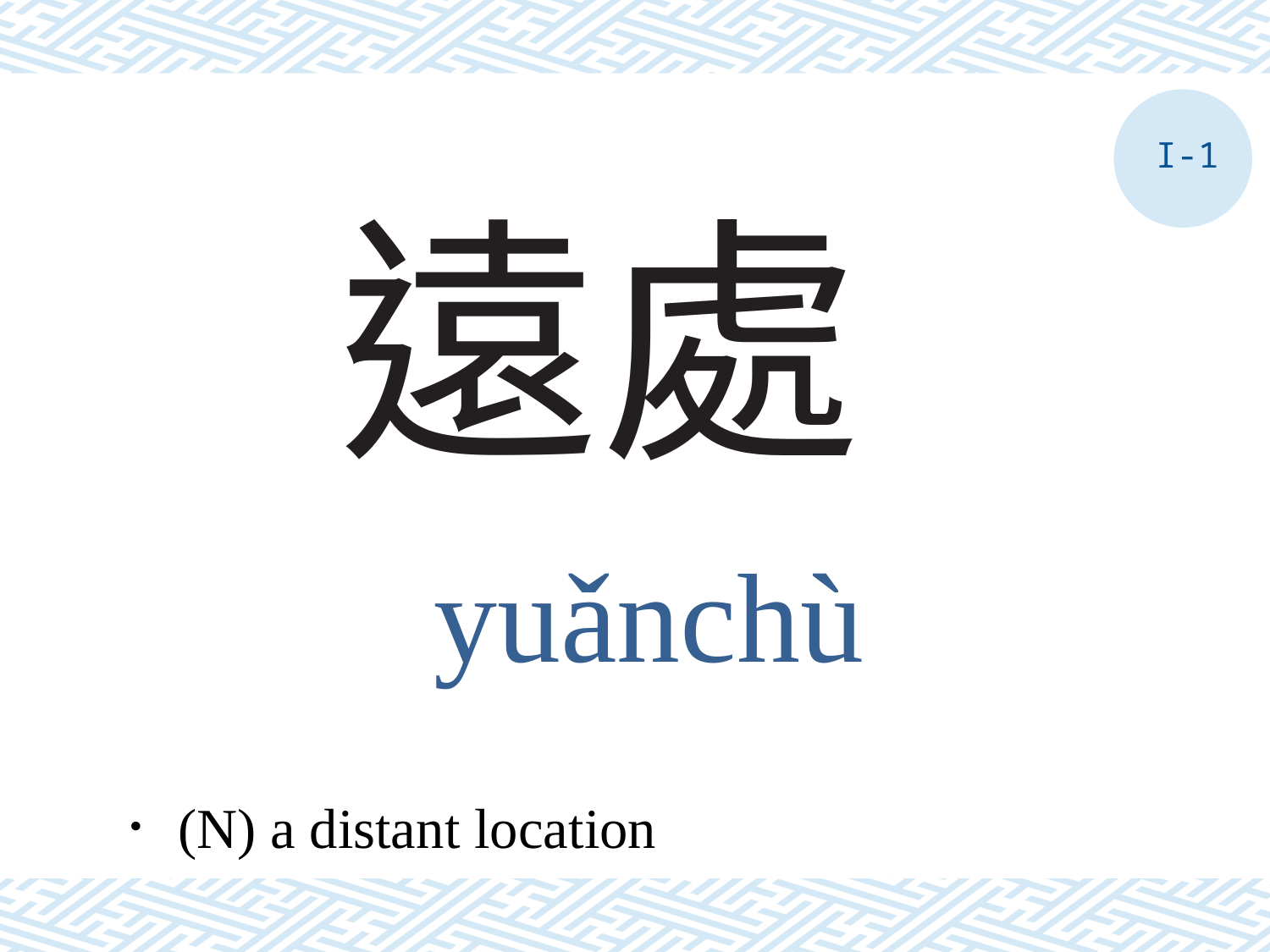

I-1

# 遠處
yuǎnchù
．(N) a distant location